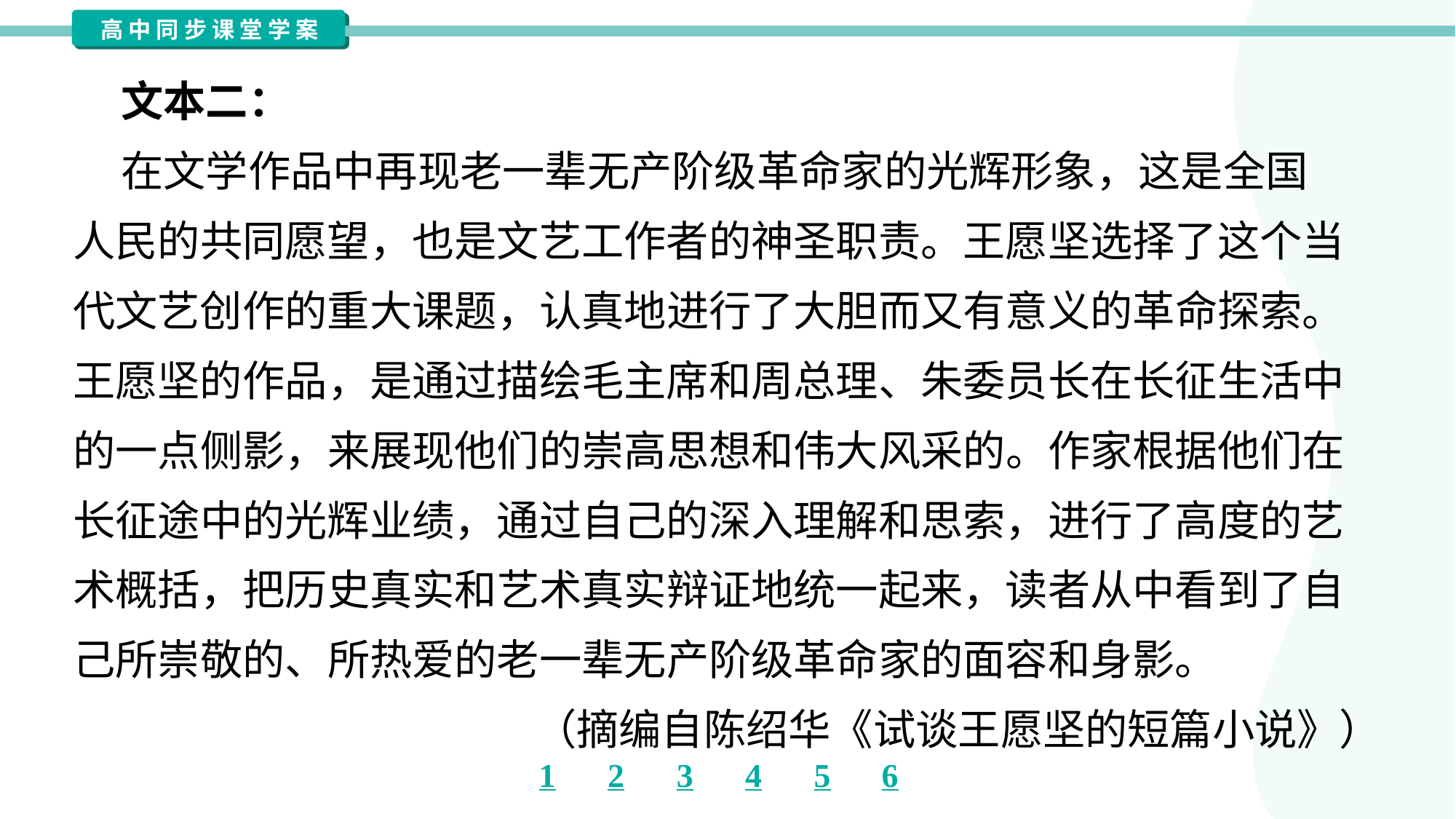

文本二：
    在文学作品中再现老一辈无产阶级革命家的光辉形象，这是全国
人民的共同愿望，也是文艺工作者的神圣职责。王愿坚选择了这个当
代文艺创作的重大课题，认真地进行了大胆而又有意义的革命探索。
王愿坚的作品，是通过描绘毛主席和周总理、朱委员长在长征生活中
的一点侧影，来展现他们的崇高思想和伟大风采的。作家根据他们在
长征途中的光辉业绩，通过自己的深入理解和思索，进行了高度的艺
术概括，把历史真实和艺术真实辩证地统一起来，读者从中看到了自
己所崇敬的、所热爱的老一辈无产阶级革命家的面容和身影。
（摘编自陈绍华《试谈王愿坚的短篇小说》）